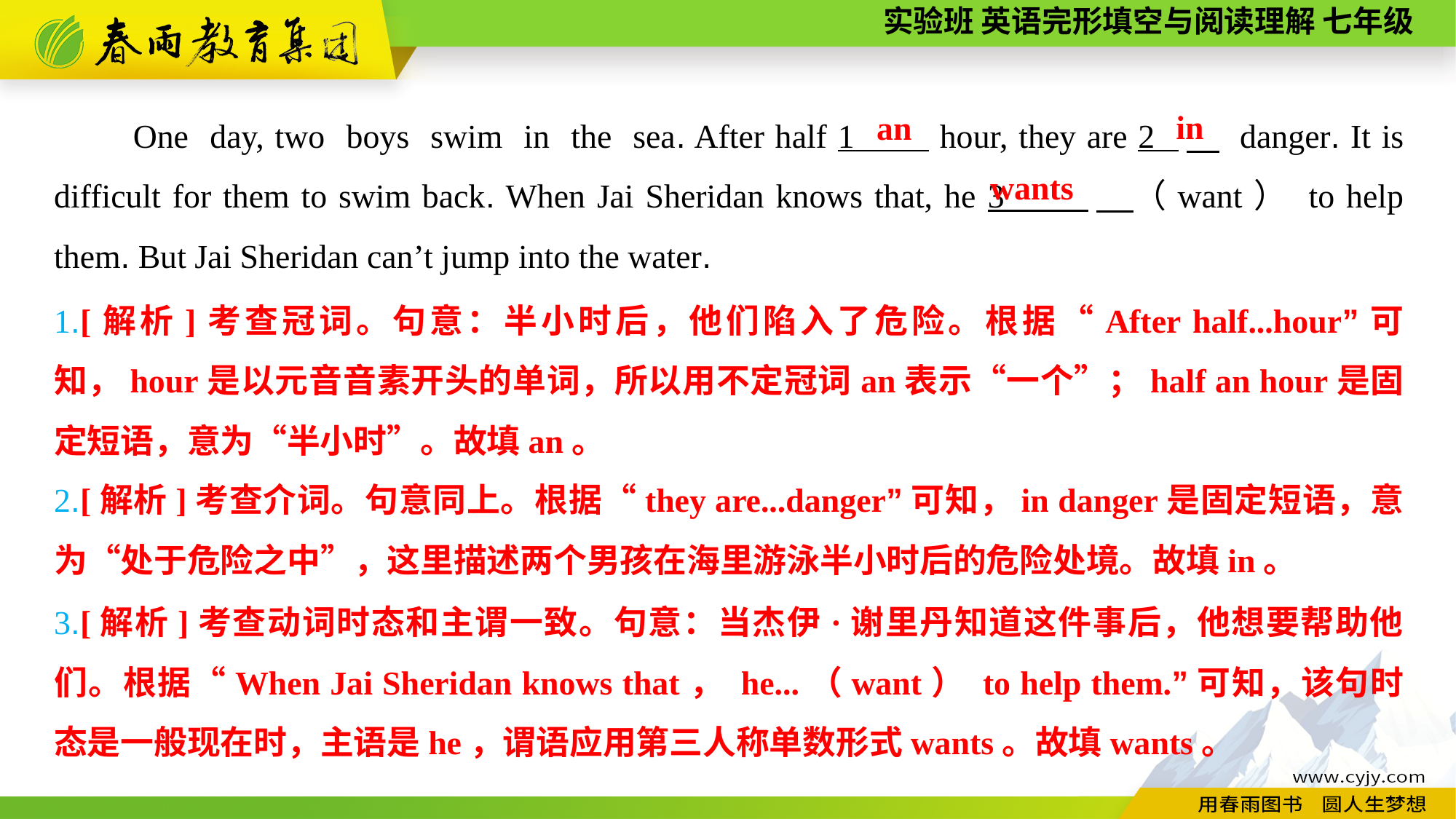

One  day, two  boys  swim  in  the  sea. After half 1        hour, they are 2  　 danger. It is difficult for them to swim back. When Jai Sheridan knows that, he 3       　（want） to help them. But Jai Sheridan can’t jump into the water.
in
an
wants
1.[解析]考查冠词。句意：半小时后，他们陷入了危险。根据“After half...hour”可知，hour是以元音音素开头的单词，所以用不定冠词an表示“一个”；half an hour是固定短语，意为“半小时”。故填an。
2.[解析]考查介词。句意同上。根据“they are...danger”可知，in danger是固定短语，意为“处于危险之中”，这里描述两个男孩在海里游泳半小时后的危险处境。故填in。
3.[解析]考查动词时态和主谓一致。句意：当杰伊·谢里丹知道这件事后，他想要帮助他们。根据“When Jai Sheridan knows that， he...（want） to help them.”可知，该句时态是一般现在时，主语是he，谓语应用第三人称单数形式wants。故填wants。